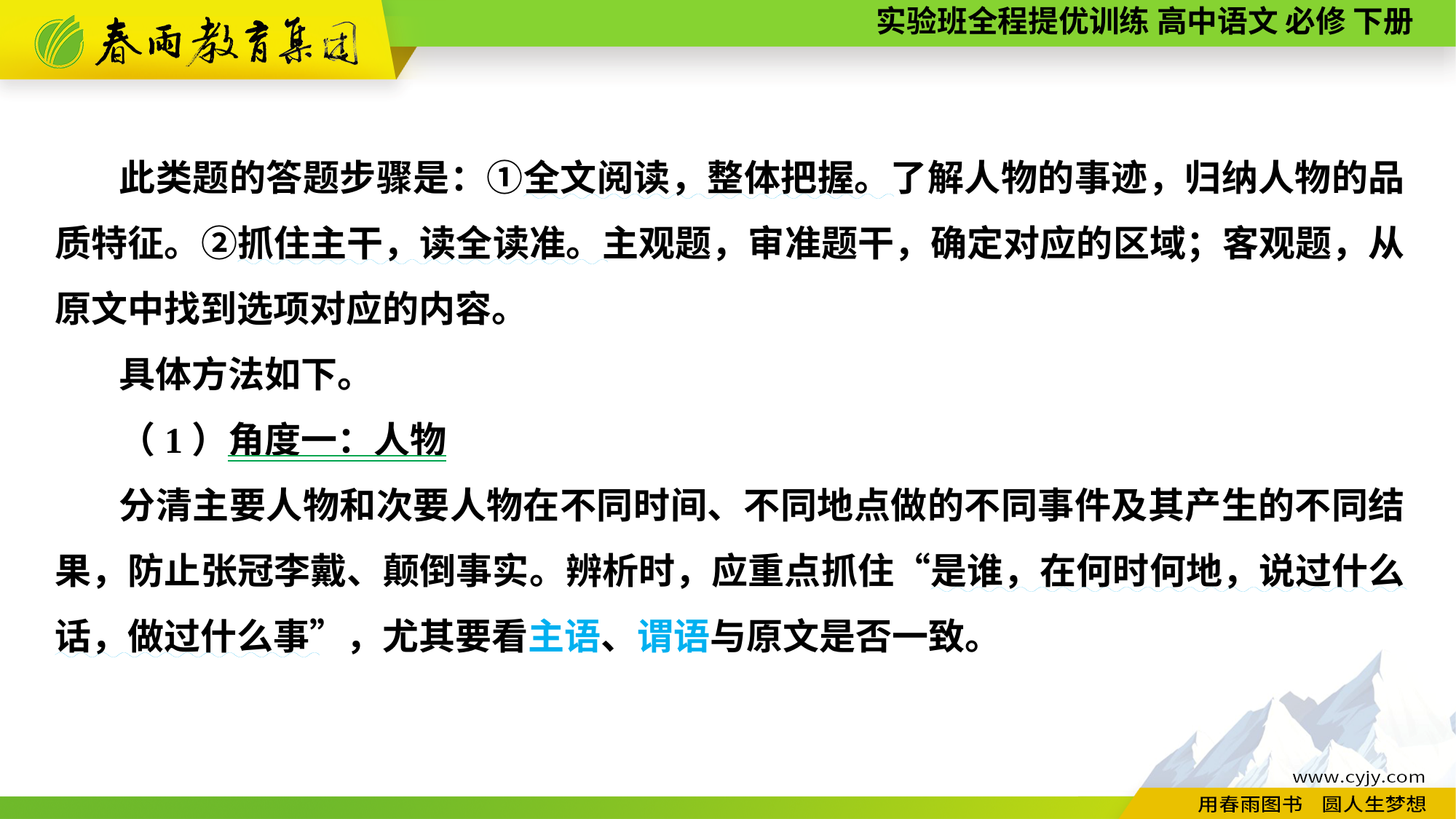

此类题的答题步骤是：①全文阅读，整体把握。了解人物的事迹，归纳人物的品质特征。②抓住主干，读全读准。主观题，审准题干，确定对应的区域；客观题，从原文中找到选项对应的内容。
具体方法如下。
（1）角度一：人物
分清主要人物和次要人物在不同时间、不同地点做的不同事件及其产生的不同结果，防止张冠李戴、颠倒事实。辨析时，应重点抓住“是谁，在何时何地，说过什么话，做过什么事”，尤其要看主语、谓语与原文是否一致。